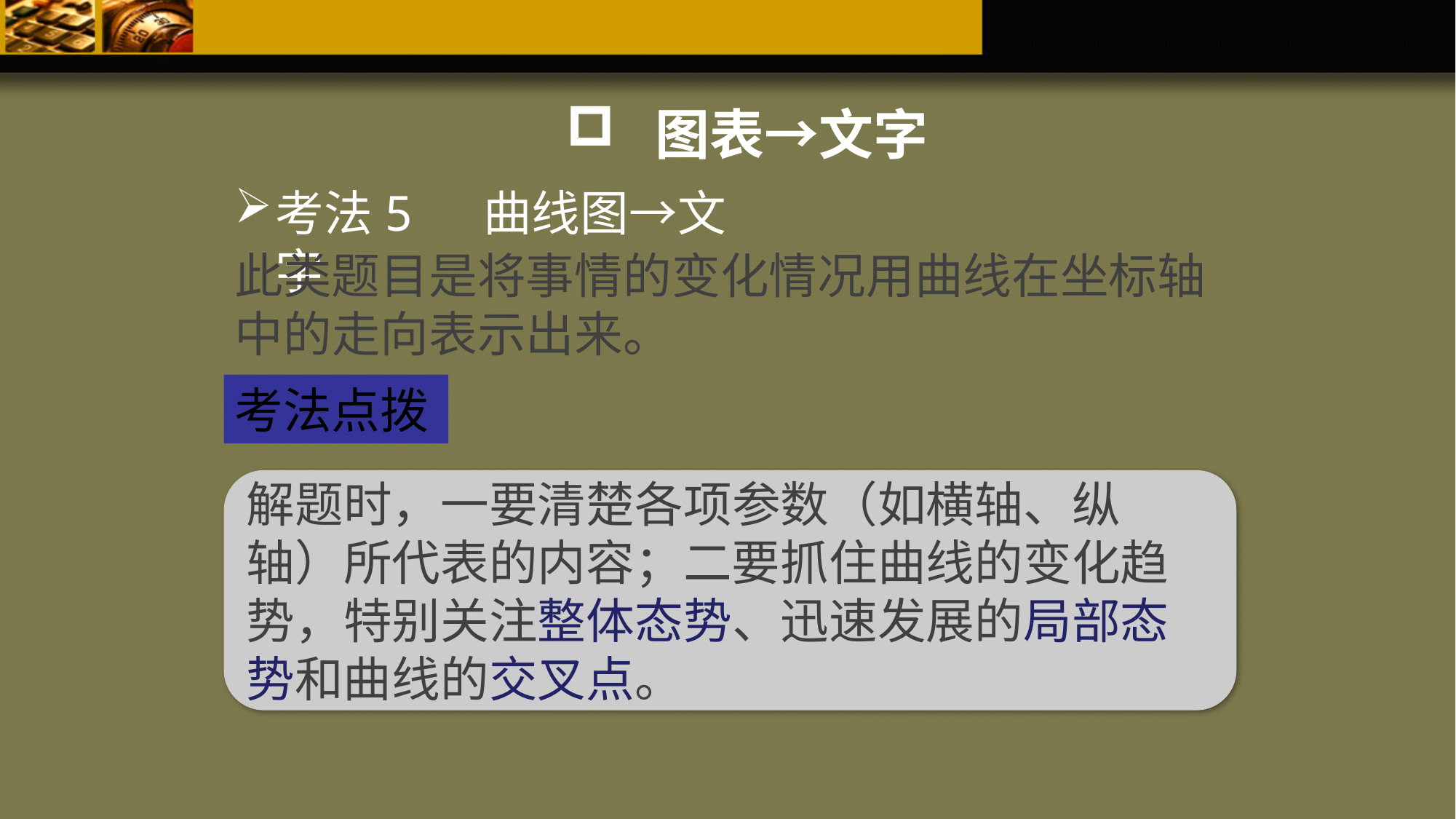

图表→文字
考法5  曲线图→文字
此类题目是将事情的变化情况用曲线在坐标轴中的走向表示出来。
考法点拨
解题时，一要清楚各项参数（如横轴、纵轴）所代表的内容；二要抓住曲线的变化趋势，特别关注整体态势、迅速发展的局部态势和曲线的交叉点。